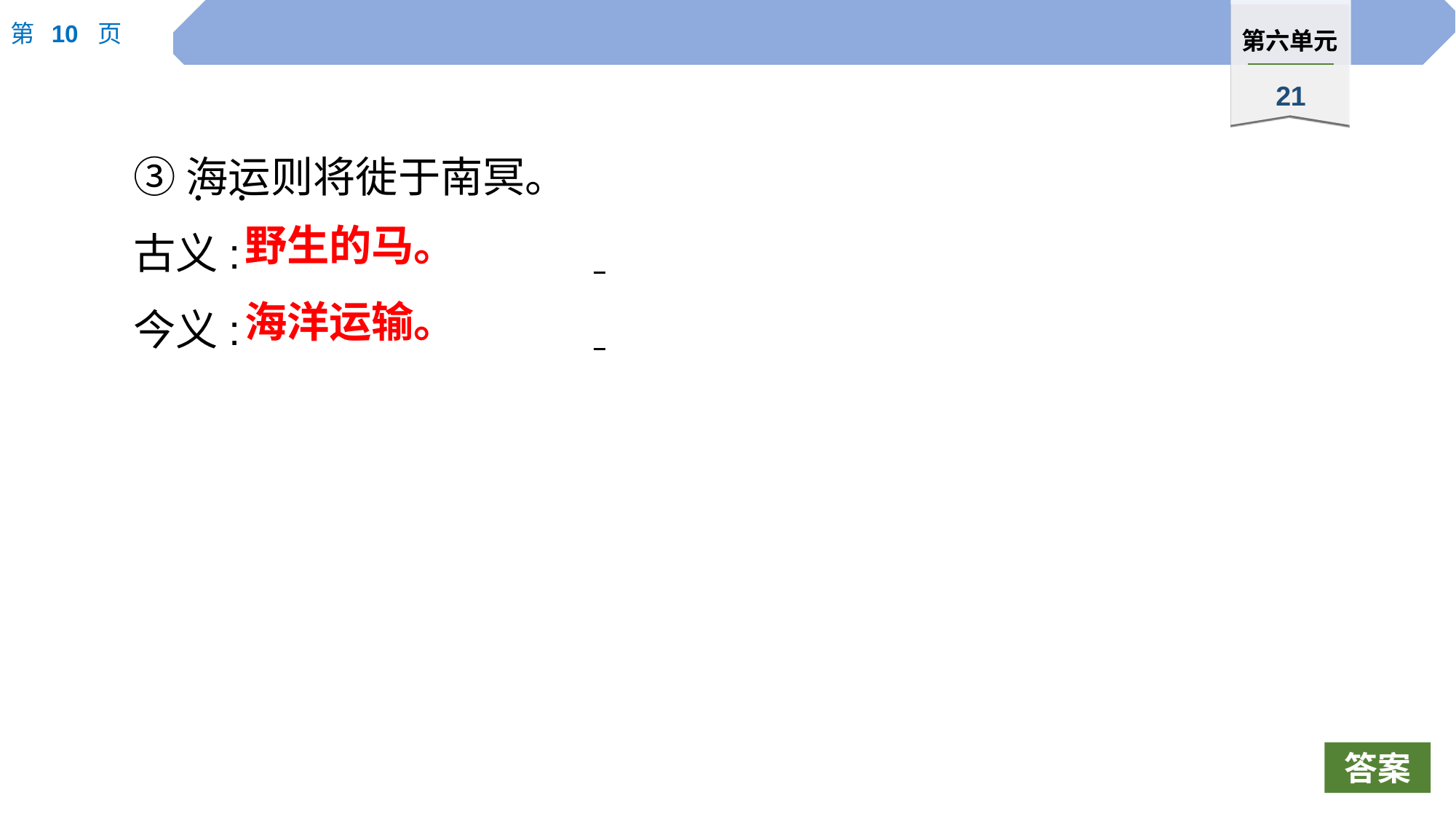

③海运则将徙于南冥。
古义:
今义:
 ·
 ·
野生的马。
海洋运输。
答案